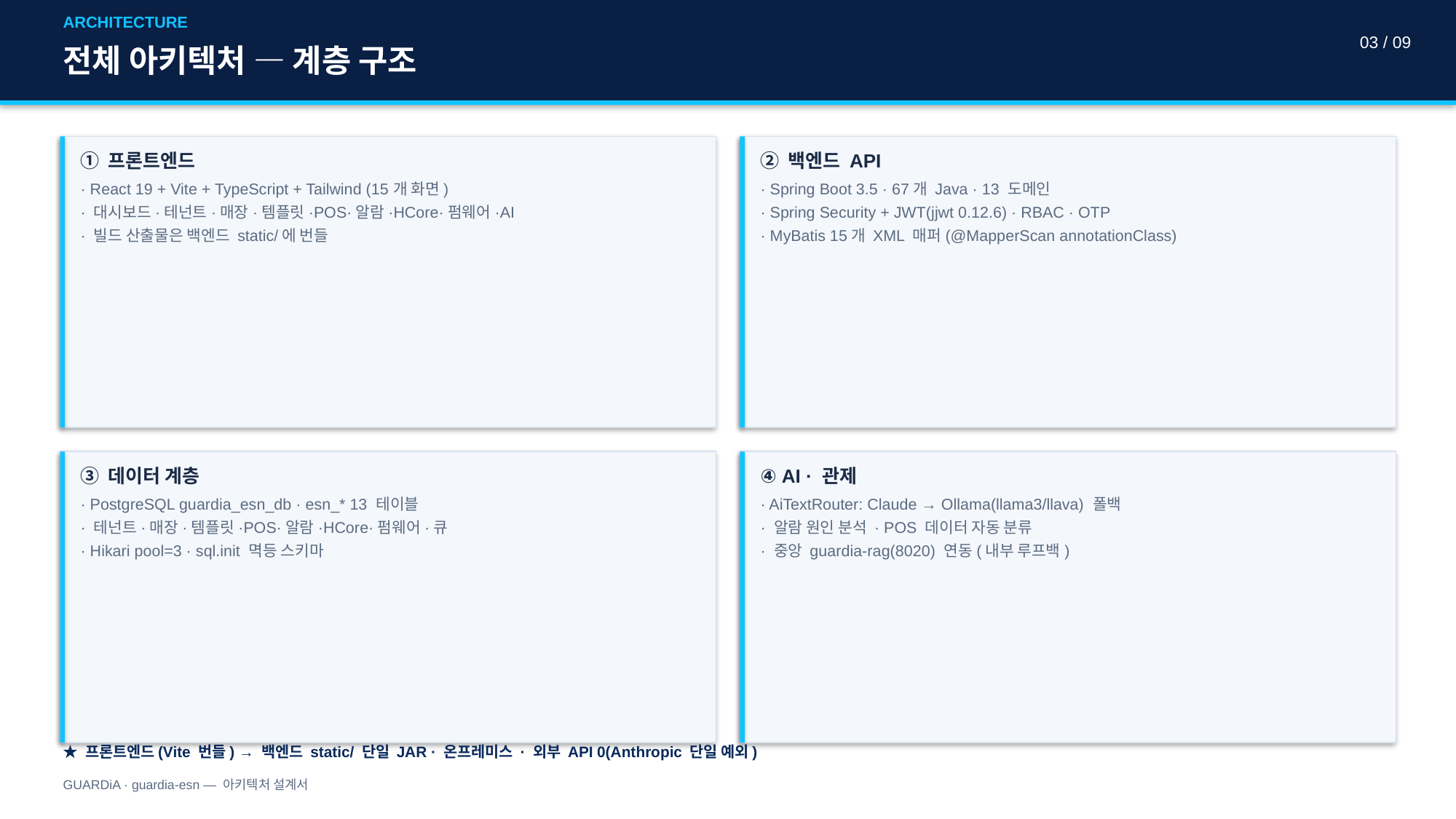

ARCHITECTURE
03 / 09
전체 아키텍처 — 계층 구조

① 프론트엔드
· React 19 + Vite + TypeScript + Tailwind (15개 화면)
· 대시보드·테넌트·매장·템플릿·POS·알람·HCore·펌웨어·AI
· 빌드 산출물은 백엔드 static/에 번들
② 백엔드 API
· Spring Boot 3.5 · 67개 Java · 13 도메인
· Spring Security + JWT(jjwt 0.12.6) · RBAC · OTP
· MyBatis 15개 XML 매퍼(@MapperScan annotationClass)

③ 데이터 계층
· PostgreSQL guardia_esn_db · esn_* 13 테이블
· 테넌트·매장·템플릿·POS·알람·HCore·펌웨어·큐
· Hikari pool=3 · sql.init 멱등 스키마
④ AI · 관제
· AiTextRouter: Claude → Ollama(llama3/llava) 폴백
· 알람 원인 분석 · POS 데이터 자동 분류
· 중앙 guardia-rag(8020) 연동(내부 루프백)
★ 프론트엔드(Vite 번들) → 백엔드 static/ 단일 JAR · 온프레미스 · 외부 API 0(Anthropic 단일 예외)
GUARDiA · guardia-esn — 아키텍처 설계서